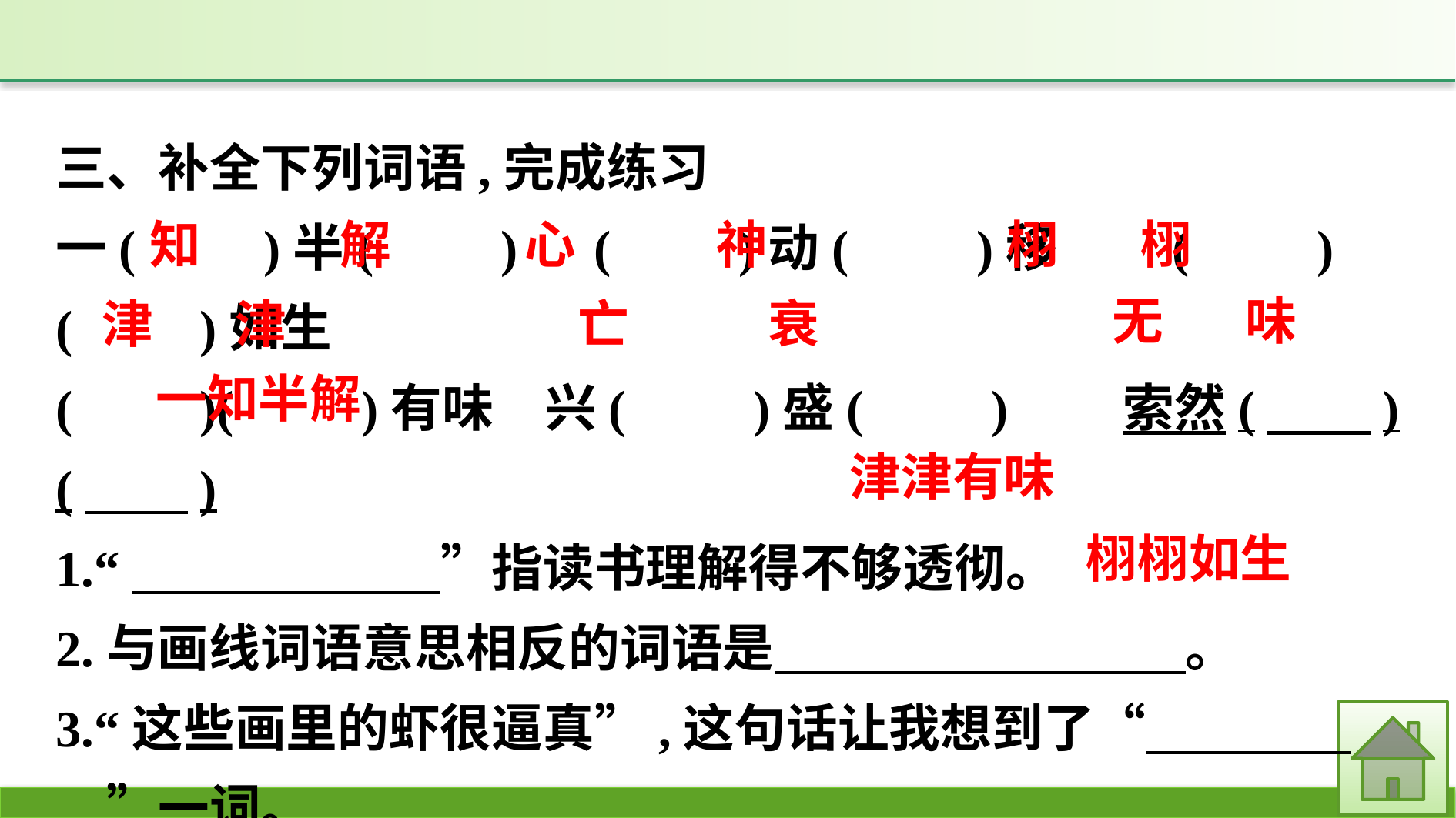

三、补全下列词语,完成练习
一(　　)半(　　)　(　　)动(　　)移　　(　　)(　　)如生
(　　)(　　)有味　兴(　　)盛(　　)　　索然(　　)(　　)
1.“　　　　　　”指读书理解得不够透彻。
2.与画线词语意思相反的词语是　　　　　　　　。
3.“这些画里的虾很逼真”,这句话让我想到了“　　　　　”一词。
栩       栩
神
知
解
心
无       味
衰
亡
津       津
一知半解
津津有味
栩栩如生